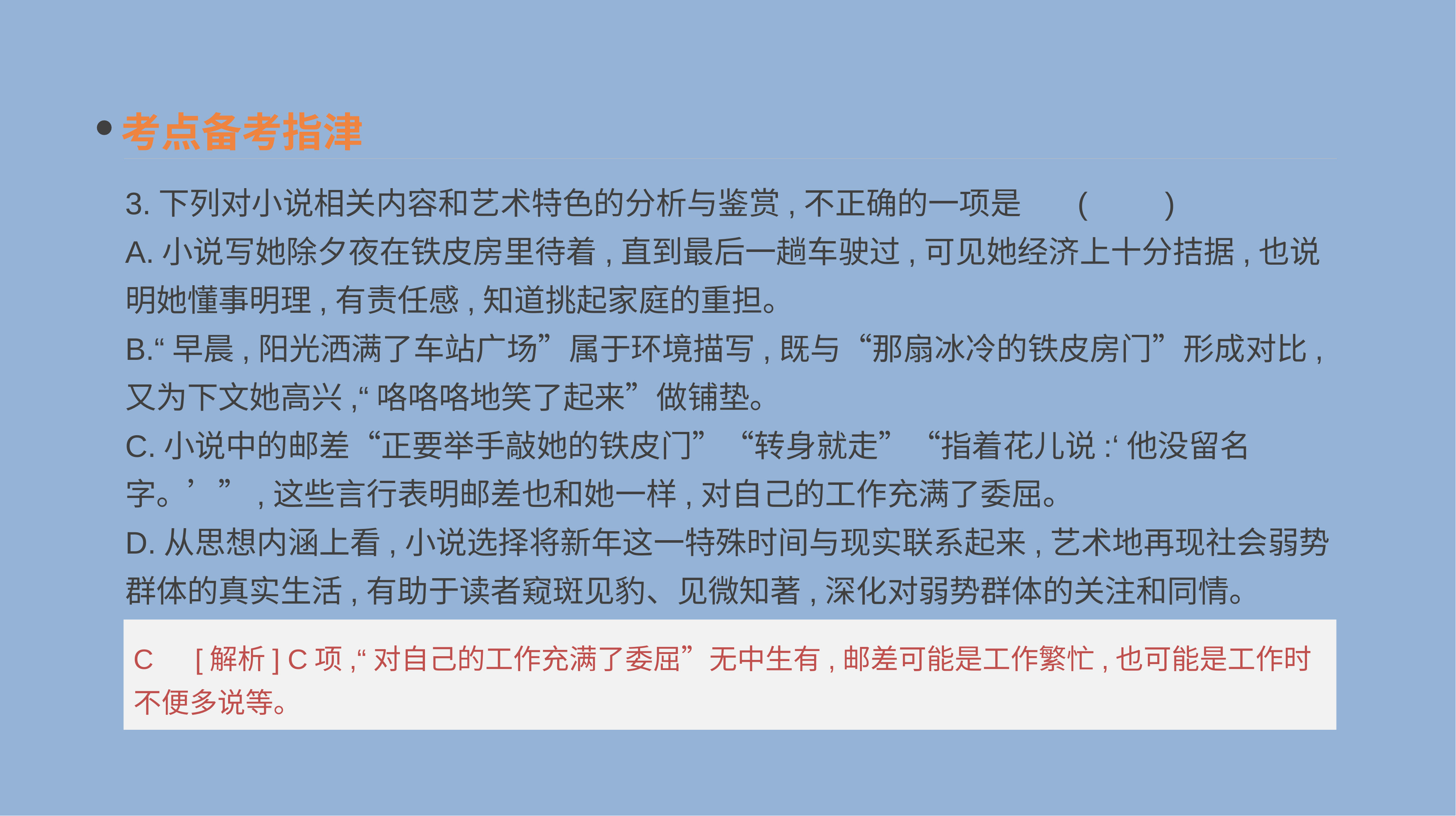

考点备考指津

3.下列对小说相关内容和艺术特色的分析与鉴赏,不正确的一项是	(　　)
A.小说写她除夕夜在铁皮房里待着,直到最后一趟车驶过,可见她经济上十分拮据,也说明她懂事明理,有责任感,知道挑起家庭的重担。
B.“早晨,阳光洒满了车站广场”属于环境描写,既与“那扇冰冷的铁皮房门”形成对比,又为下文她高兴,“咯咯咯地笑了起来”做铺垫。
C.小说中的邮差“正要举手敲她的铁皮门”“转身就走”“指着花儿说:‘他没留名字。’”,这些言行表明邮差也和她一样,对自己的工作充满了委屈。
D.从思想内涵上看,小说选择将新年这一特殊时间与现实联系起来,艺术地再现社会弱势群体的真实生活,有助于读者窥斑见豹、见微知著,深化对弱势群体的关注和同情。

C　[解析] C项,“对自己的工作充满了委屈”无中生有,邮差可能是工作繁忙,也可能是工作时不便多说等。